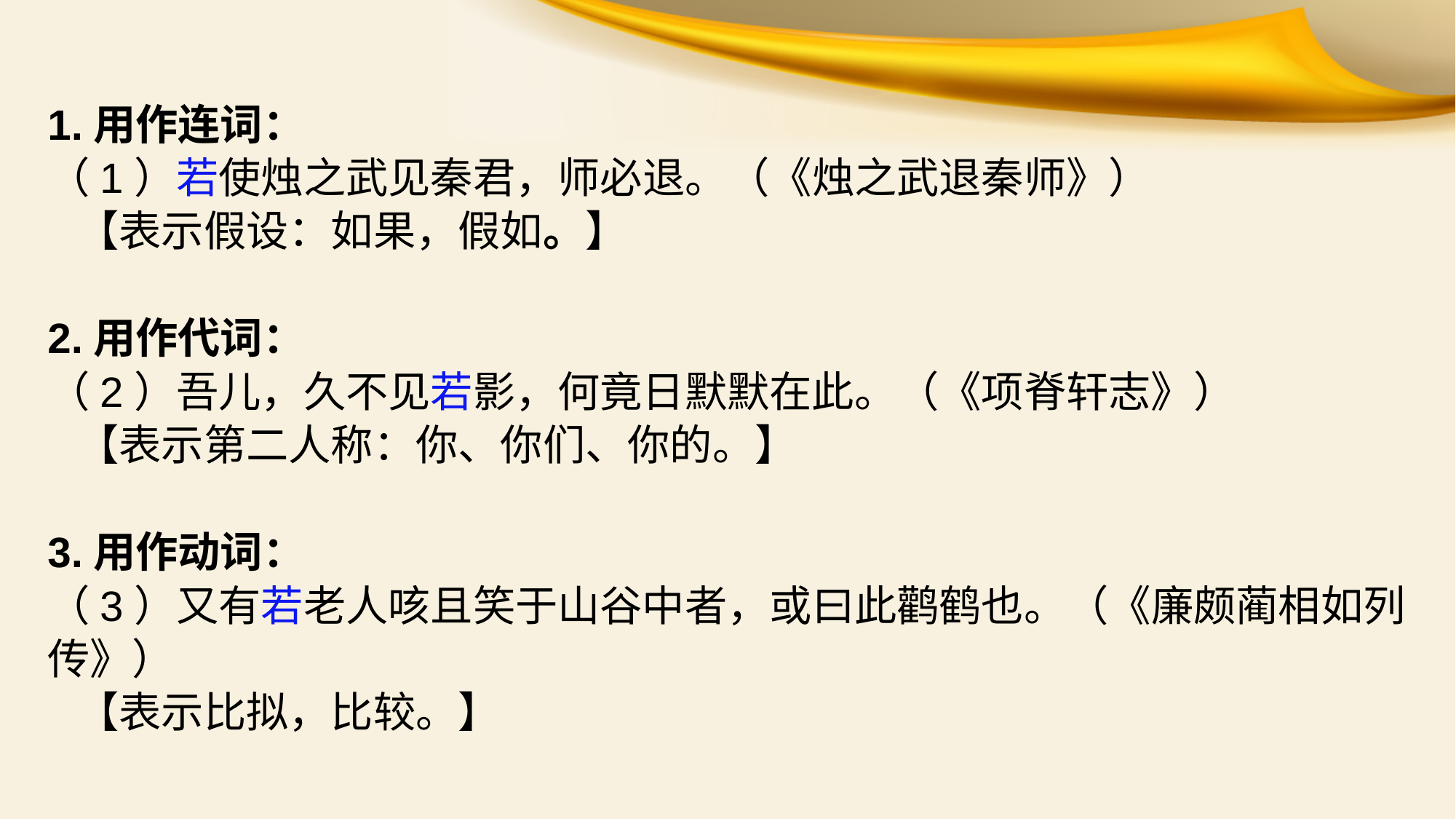

1.用作连词：
（1）若使烛之武见秦君，师必退。（《烛之武退秦师》）
  【表示假设：如果，假如。】

2.用作代词：
（2）吾儿，久不见若影，何竟日默默在此。（《项脊轩志》）
  【表示第二人称：你、你们、你的。】

3.用作动词：
（3）又有若老人咳且笑于山谷中者，或曰此鹳鹤也。（《廉颇蔺相如列传》）
  【表示比拟，比较。】